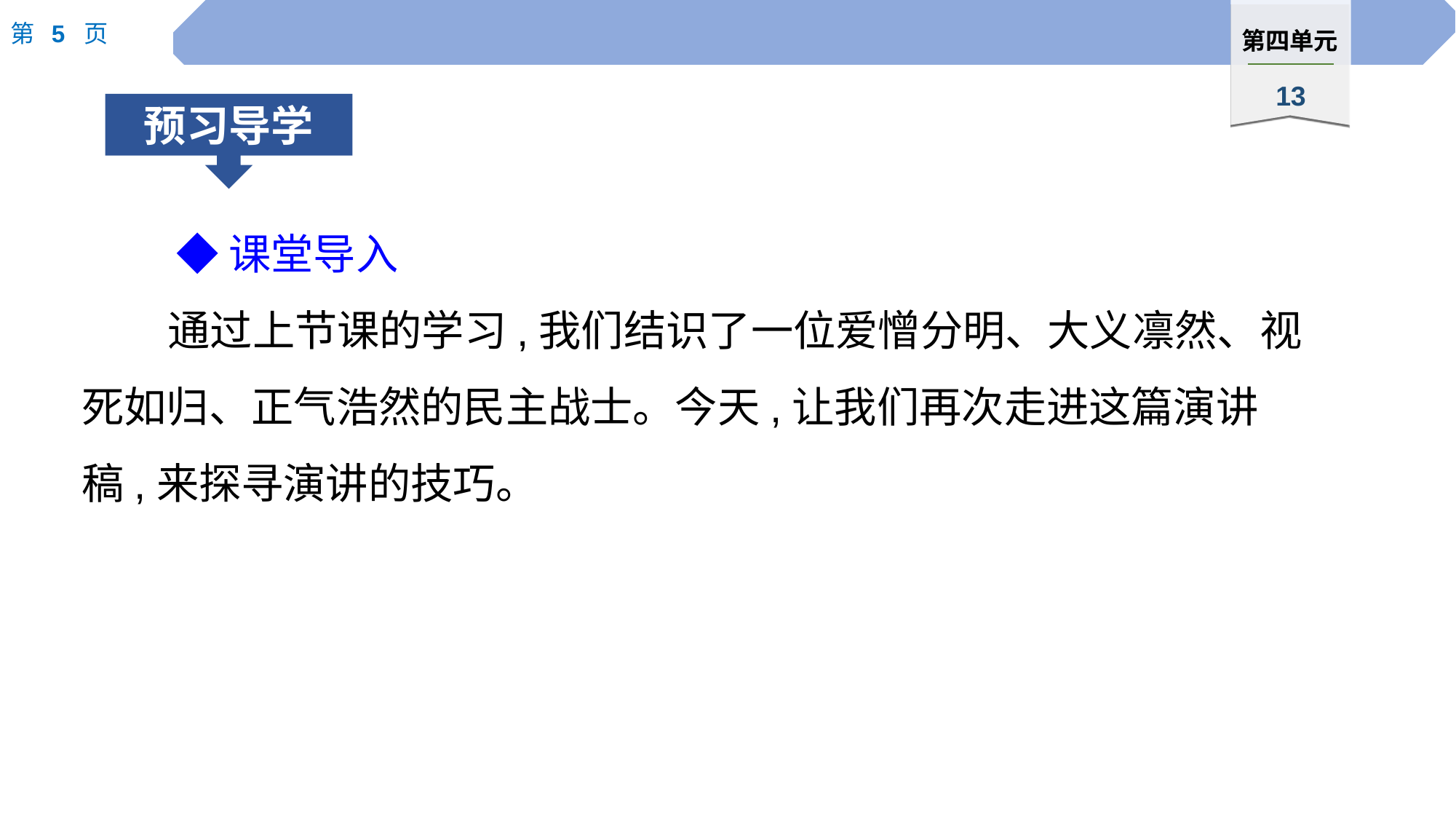

◆课堂导入

通过上节课的学习,我们结识了一位爱憎分明、大义凛然、视死如归、正气浩然的民主战士。今天,让我们再次走进这篇演讲稿,来探寻演讲的技巧。